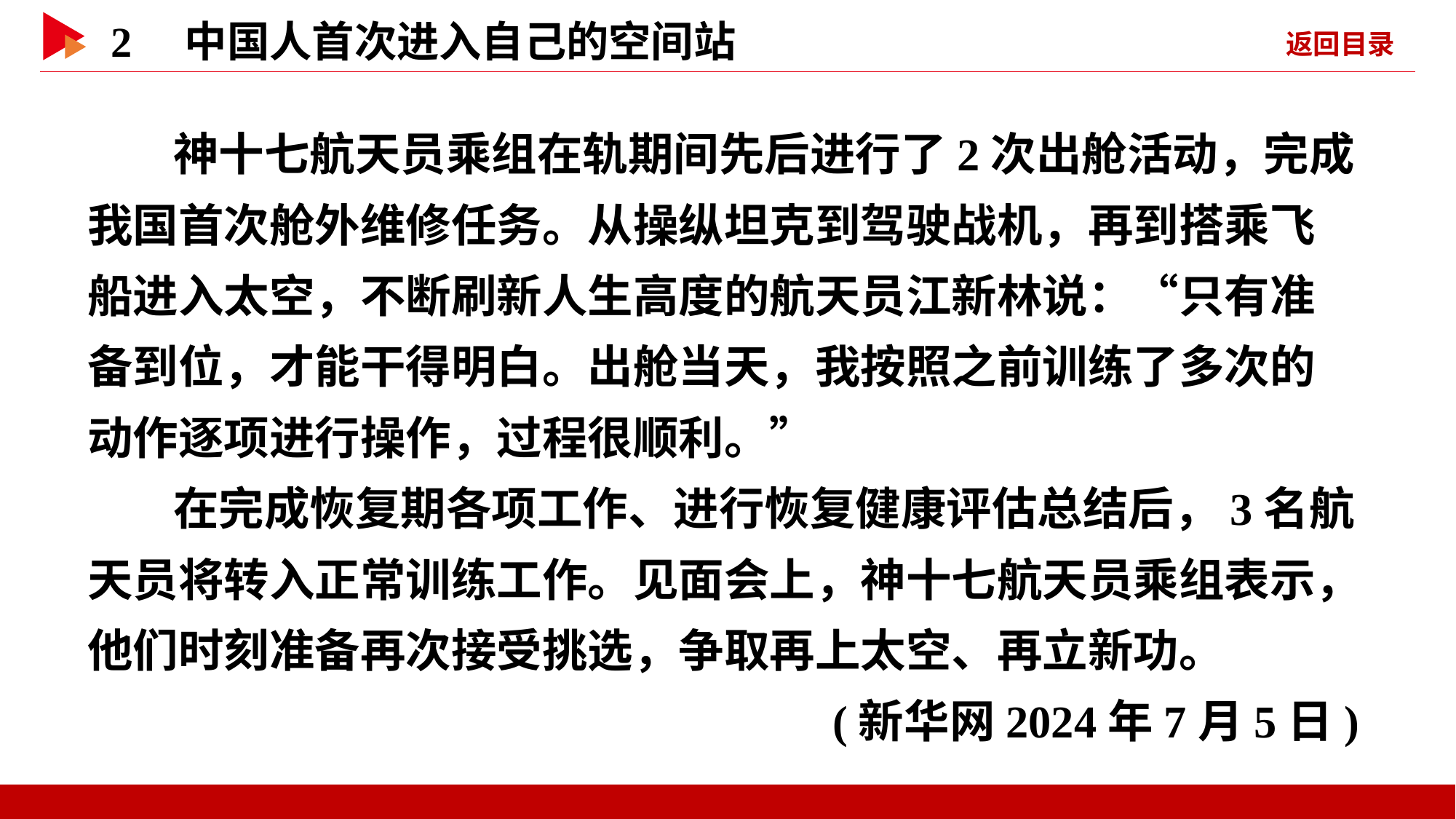

神十七航天员乘组在轨期间先后进行了2次出舱活动，完成我国首次舱外维修任务。从操纵坦克到驾驶战机，再到搭乘飞船进入太空，不断刷新人生高度的航天员江新林说：“只有准备到位，才能干得明白。出舱当天，我按照之前训练了多次的动作逐项进行操作，过程很顺利。”
在完成恢复期各项工作、进行恢复健康评估总结后，3名航天员将转入正常训练工作。见面会上，神十七航天员乘组表示，他们时刻准备再次接受挑选，争取再上太空、再立新功。
(新华网2024年7月5日)